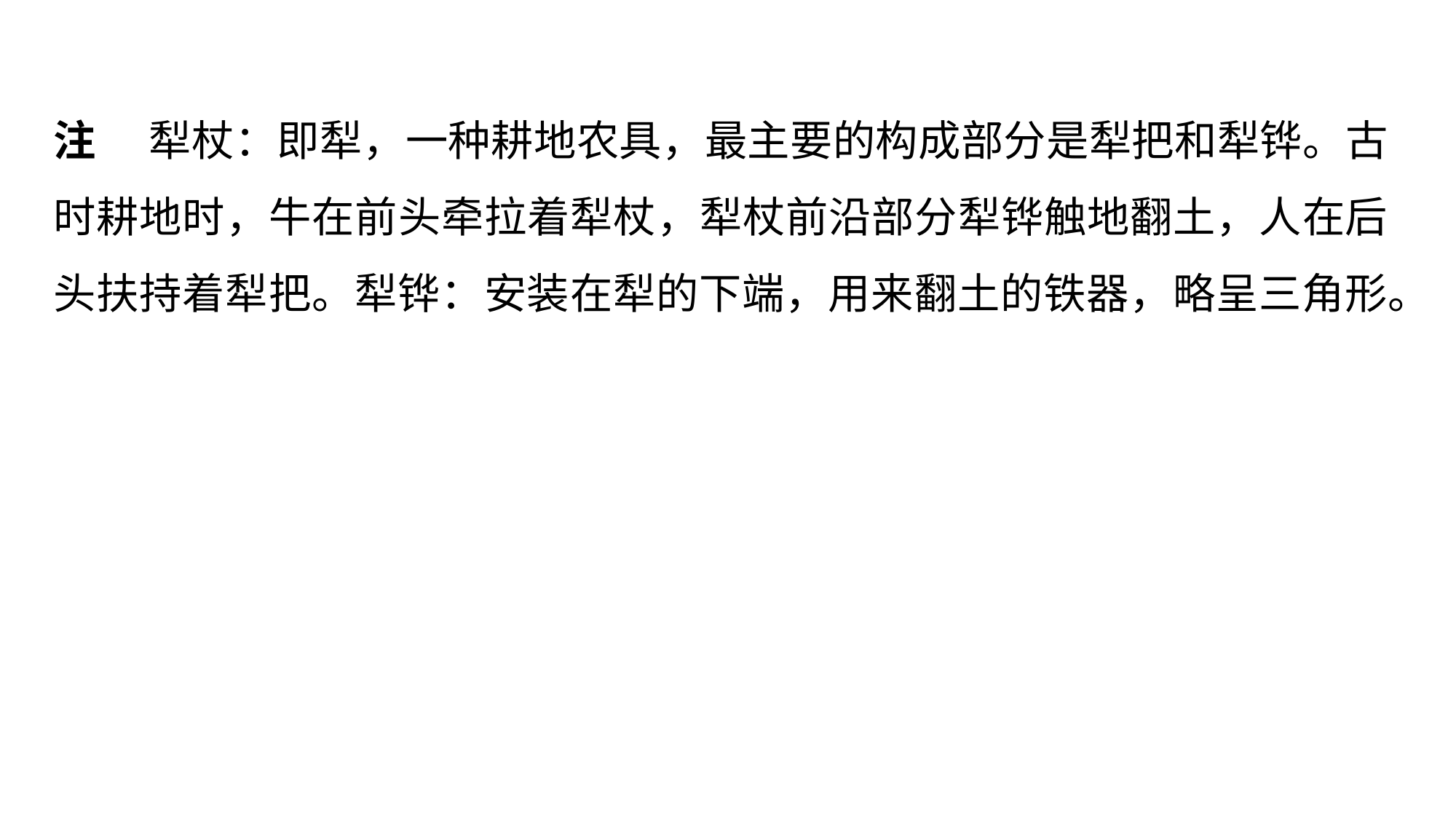

注 　犁杖：即犁，一种耕地农具，最主要的构成部分是犁把和犁铧。古时耕地时，牛在前头牵拉着犁杖，犁杖前沿部分犁铧触地翻土，人在后头扶持着犁把。犁铧：安装在犁的下端，用来翻土的铁器，略呈三角形。